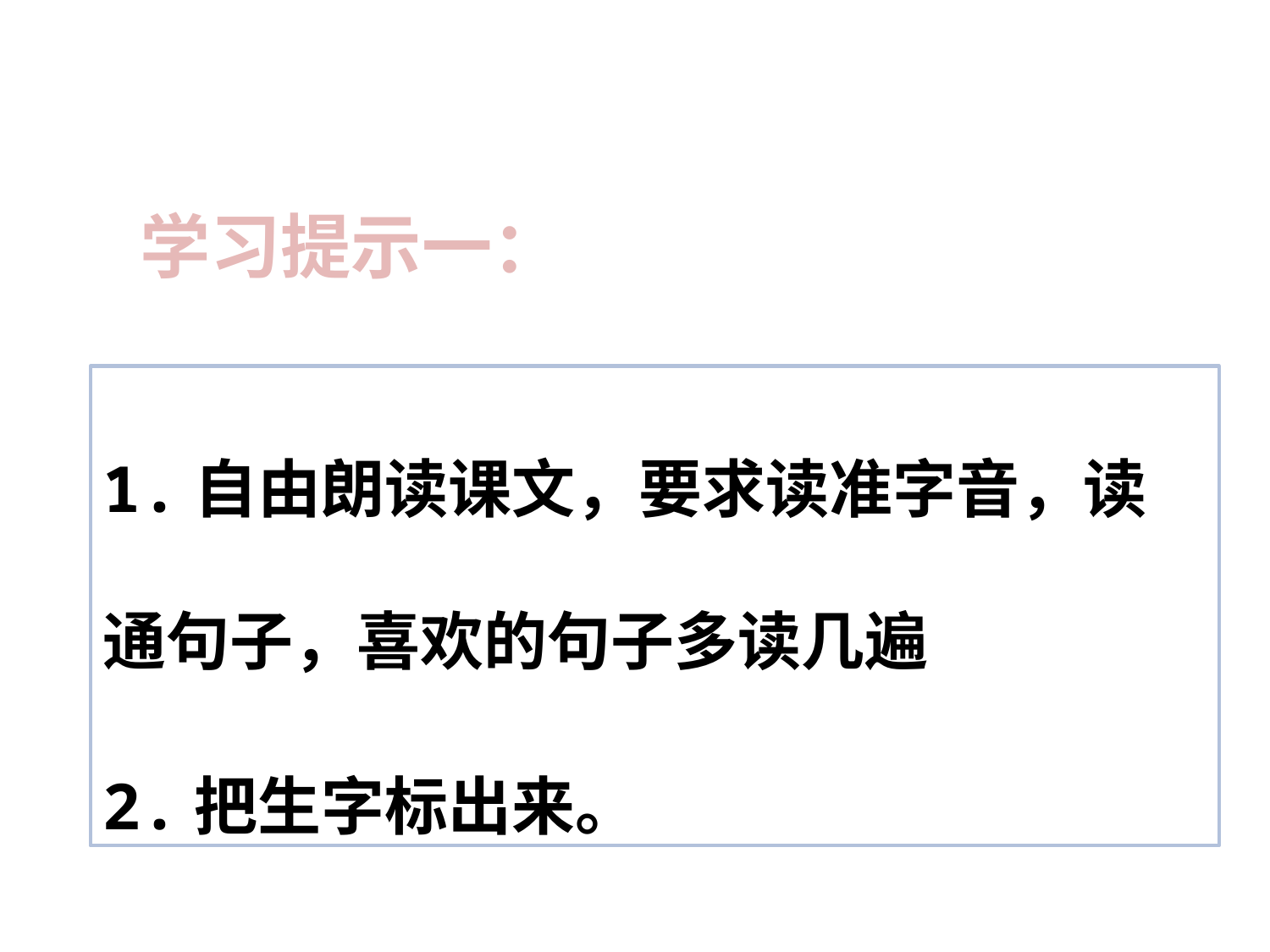

学习提示一：
1.自由朗读课文，要求读准字音，读通句子，喜欢的句子多读几遍
2.把生字标出来。